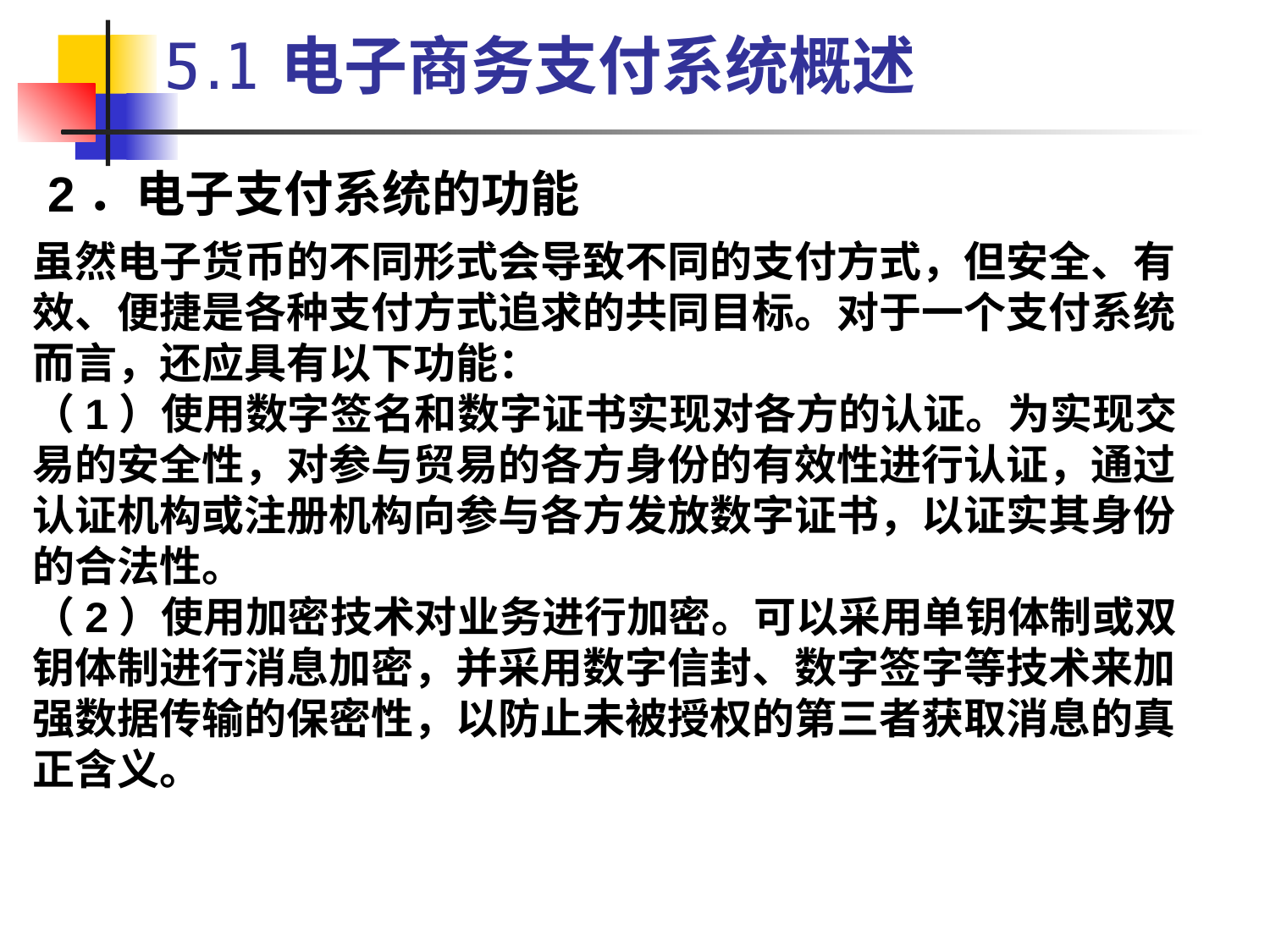

5.1电子商务支付系统概述
2．电子支付系统的功能

虽然电子货币的不同形式会导致不同的支付方式，但安全、有效、便捷是各种支付方式追求的共同目标。对于一个支付系统而言，还应具有以下功能：
（1）使用数字签名和数字证书实现对各方的认证。为实现交易的安全性，对参与贸易的各方身份的有效性进行认证，通过认证机构或注册机构向参与各方发放数字证书，以证实其身份的合法性。
（2）使用加密技术对业务进行加密。可以采用单钥体制或双钥体制进行消息加密，并采用数字信封、数字签字等技术来加强数据传输的保密性，以防止未被授权的第三者获取消息的真正含义。